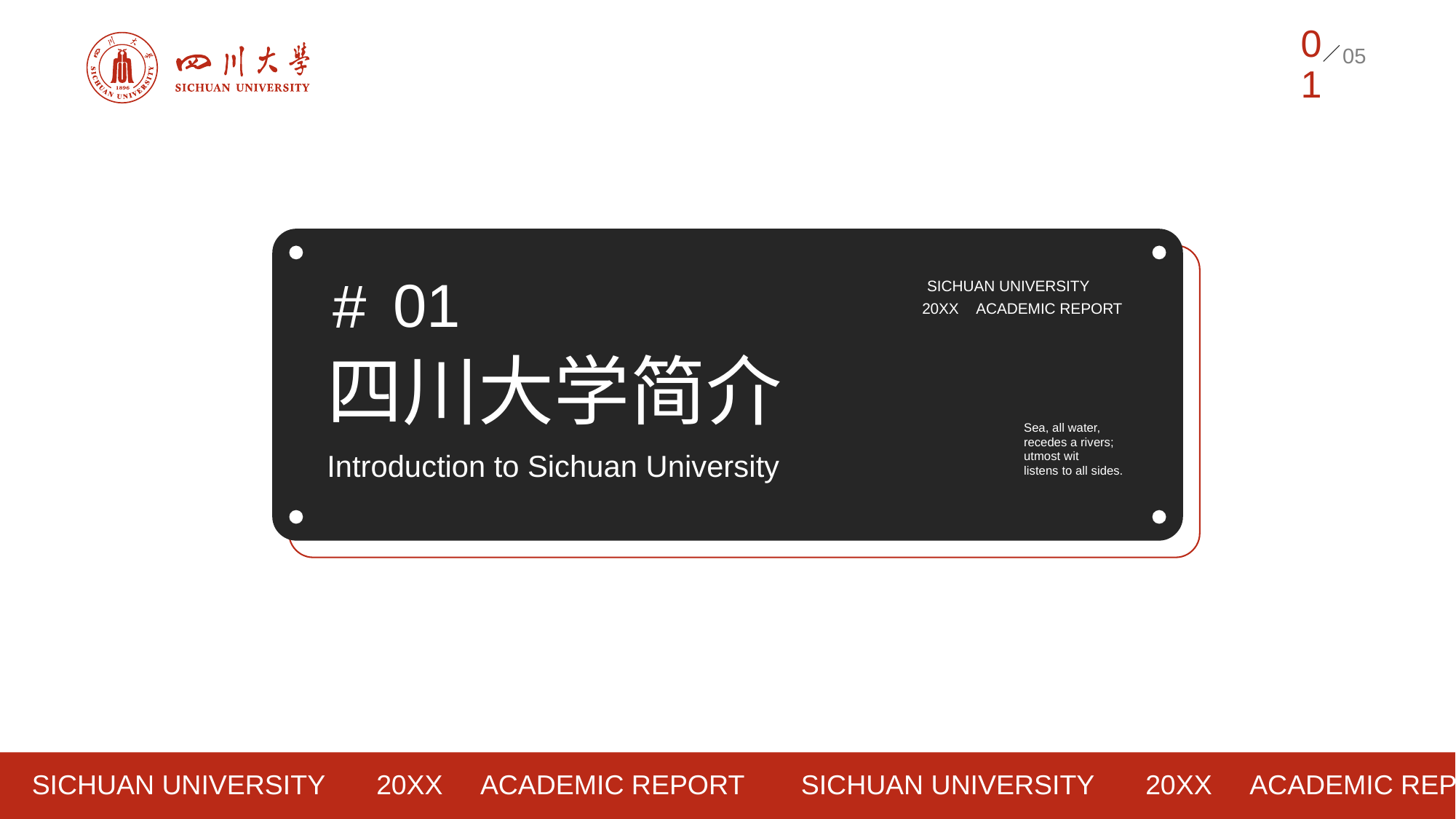

01
01
四川大学简介
Introduction to Sichuan University